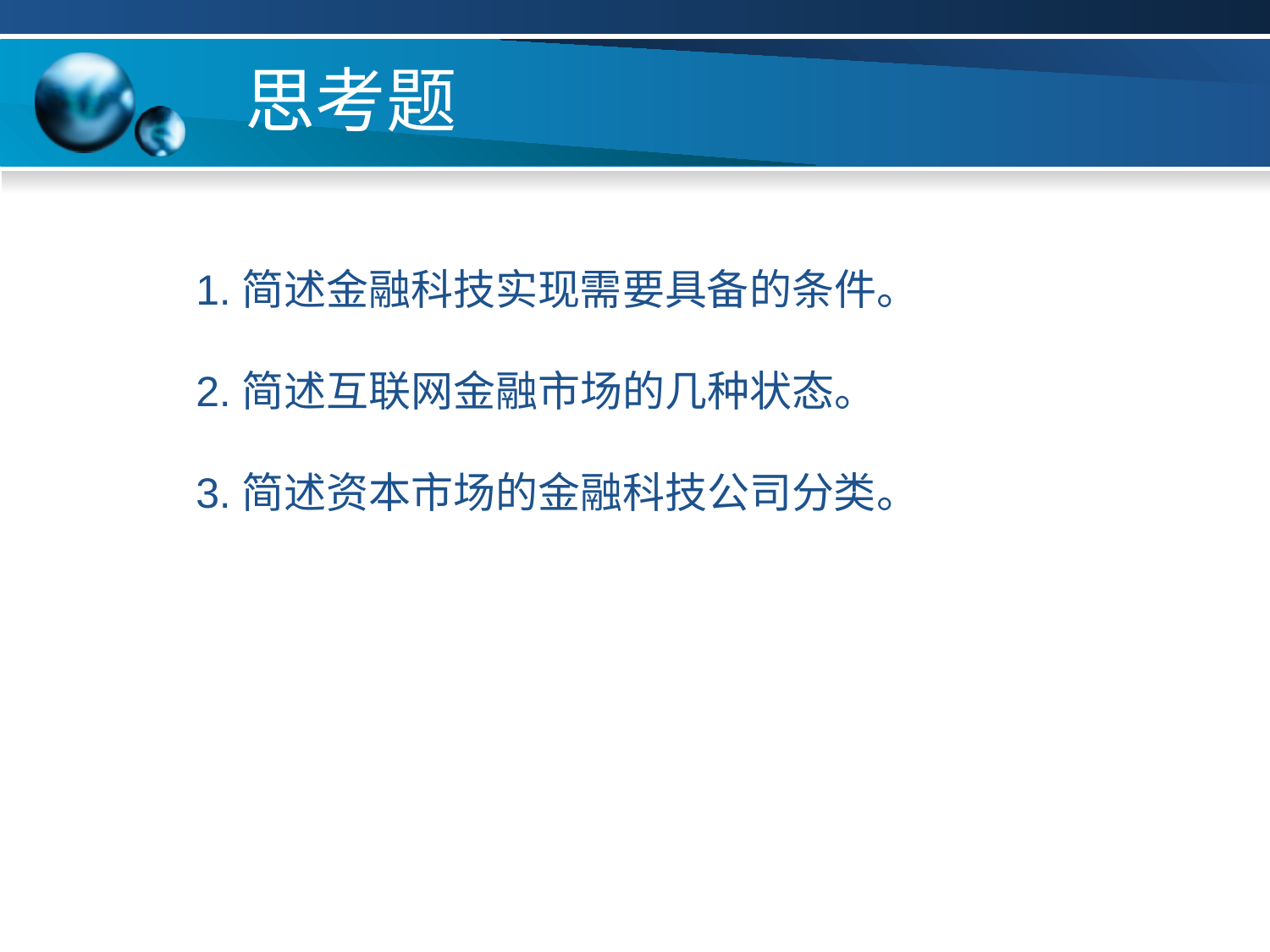

# 思考题
1.简述金融科技实现需要具备的条件。
2.简述互联网金融市场的几种状态。
3.简述资本市场的金融科技公司分类。